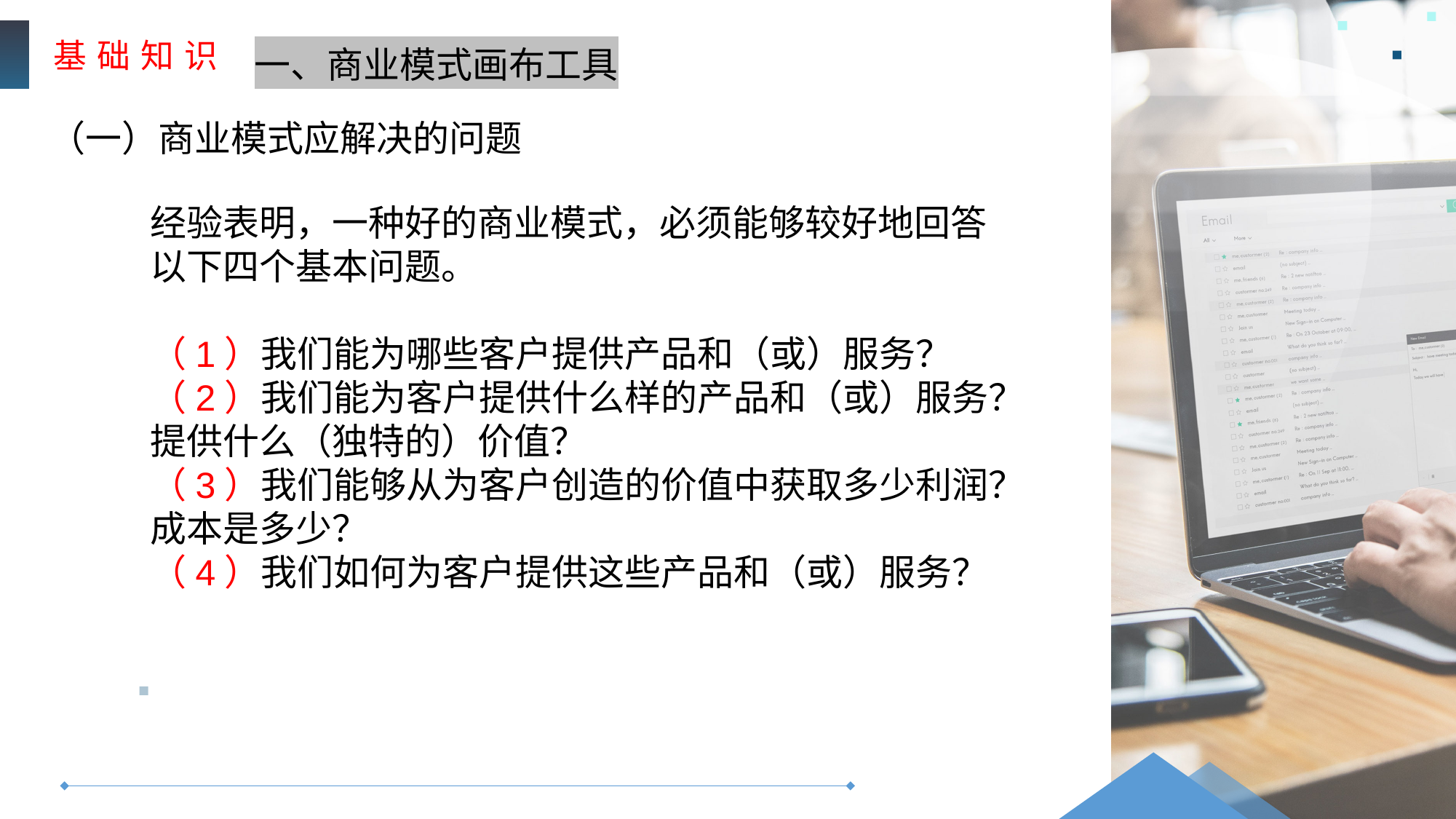

基 础 知 识

一、商业模式画布工具
（一）商业模式应解决的问题
经验表明，一种好的商业模式，必须能够较好地回答以下四个基本问题。

（1）我们能为哪些客户提供产品和（或）服务？
（2）我们能为客户提供什么样的产品和（或）服务？提供什么（独特的）价值？
（3）我们能够从为客户创造的价值中获取多少利润？成本是多少？
（4）我们如何为客户提供这些产品和（或）服务？